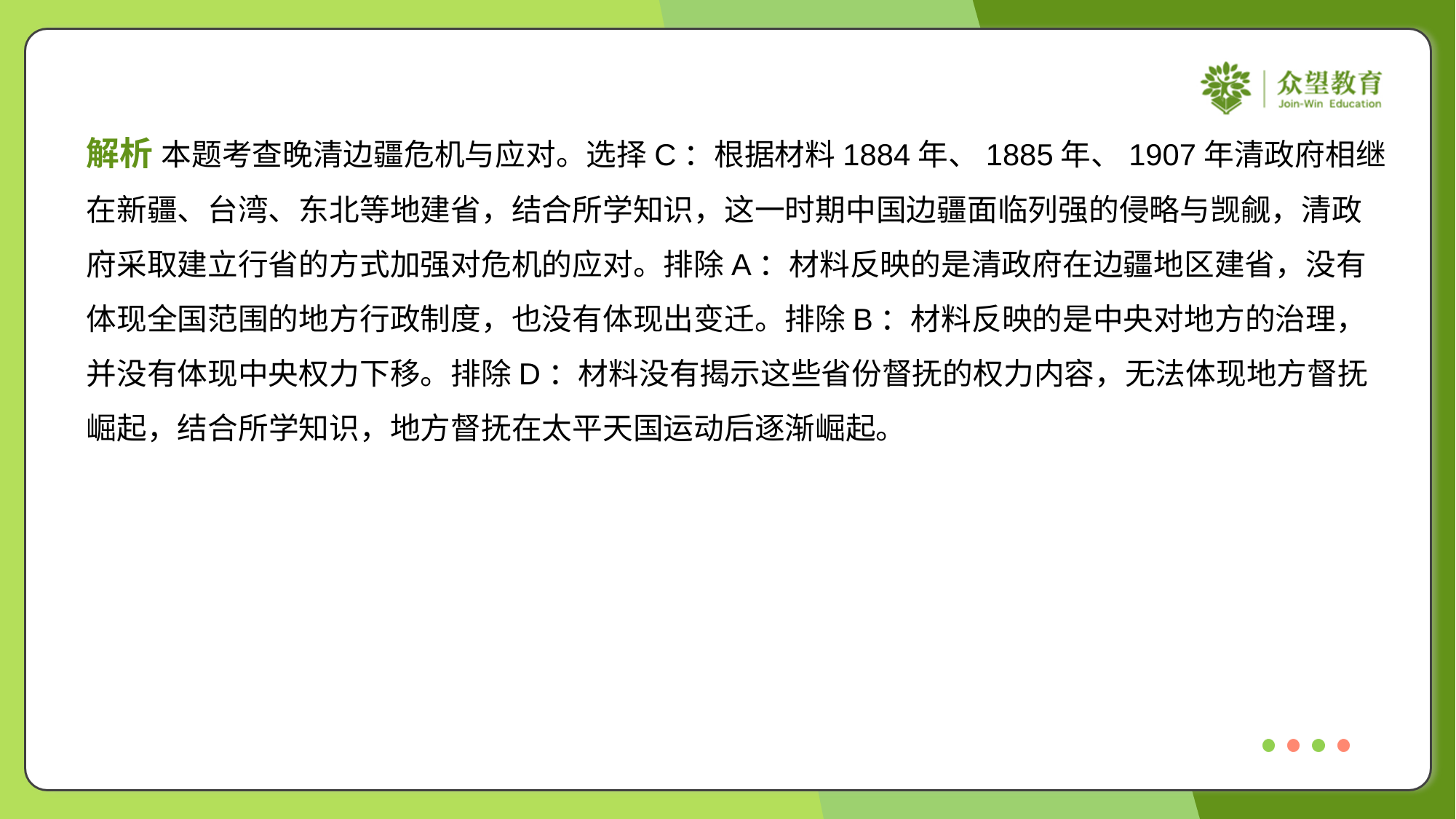

解析 本题考查晚清边疆危机与应对。选择C：根据材料1884年、1885年、1907年清政府相继
在新疆、台湾、东北等地建省，结合所学知识，这一时期中国边疆面临列强的侵略与觊觎，清政
府采取建立行省的方式加强对危机的应对。排除A：材料反映的是清政府在边疆地区建省，没有
体现全国范围的地方行政制度，也没有体现出变迁。排除B：材料反映的是中央对地方的治理，
并没有体现中央权力下移。排除D：材料没有揭示这些省份督抚的权力内容，无法体现地方督抚
崛起，结合所学知识，地方督抚在太平天国运动后逐渐崛起。